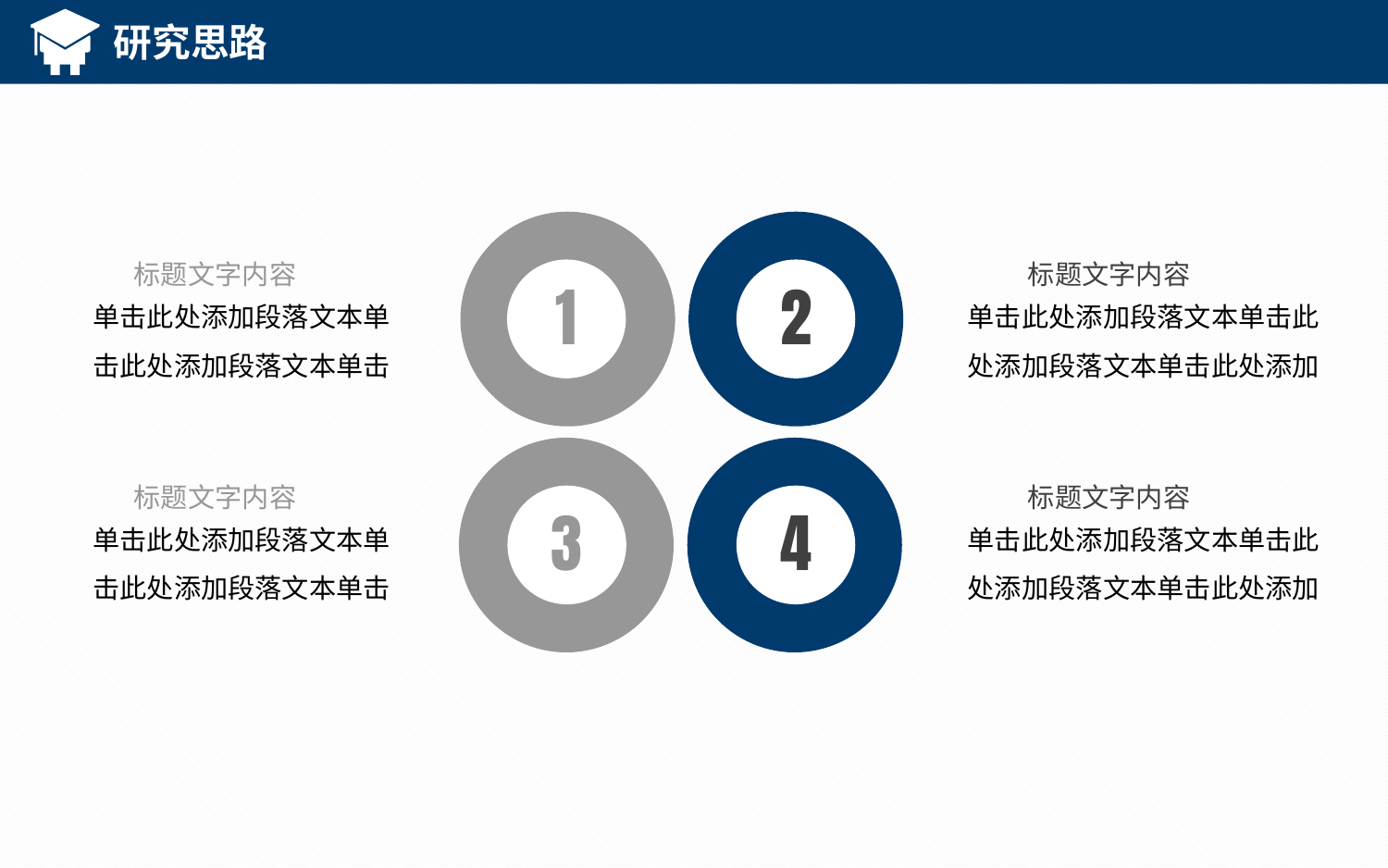

研究思路

1

2
标题文字内容
单击此处添加段落文本单击此处添加段落文本单击
标题文字内容
单击此处添加段落文本单击此处添加段落文本单击
标题文字内容
单击此处添加段落文本单击此处添加段落文本单击此处添加
标题文字内容
单击此处添加段落文本单击此处添加段落文本单击此处添加

3

4